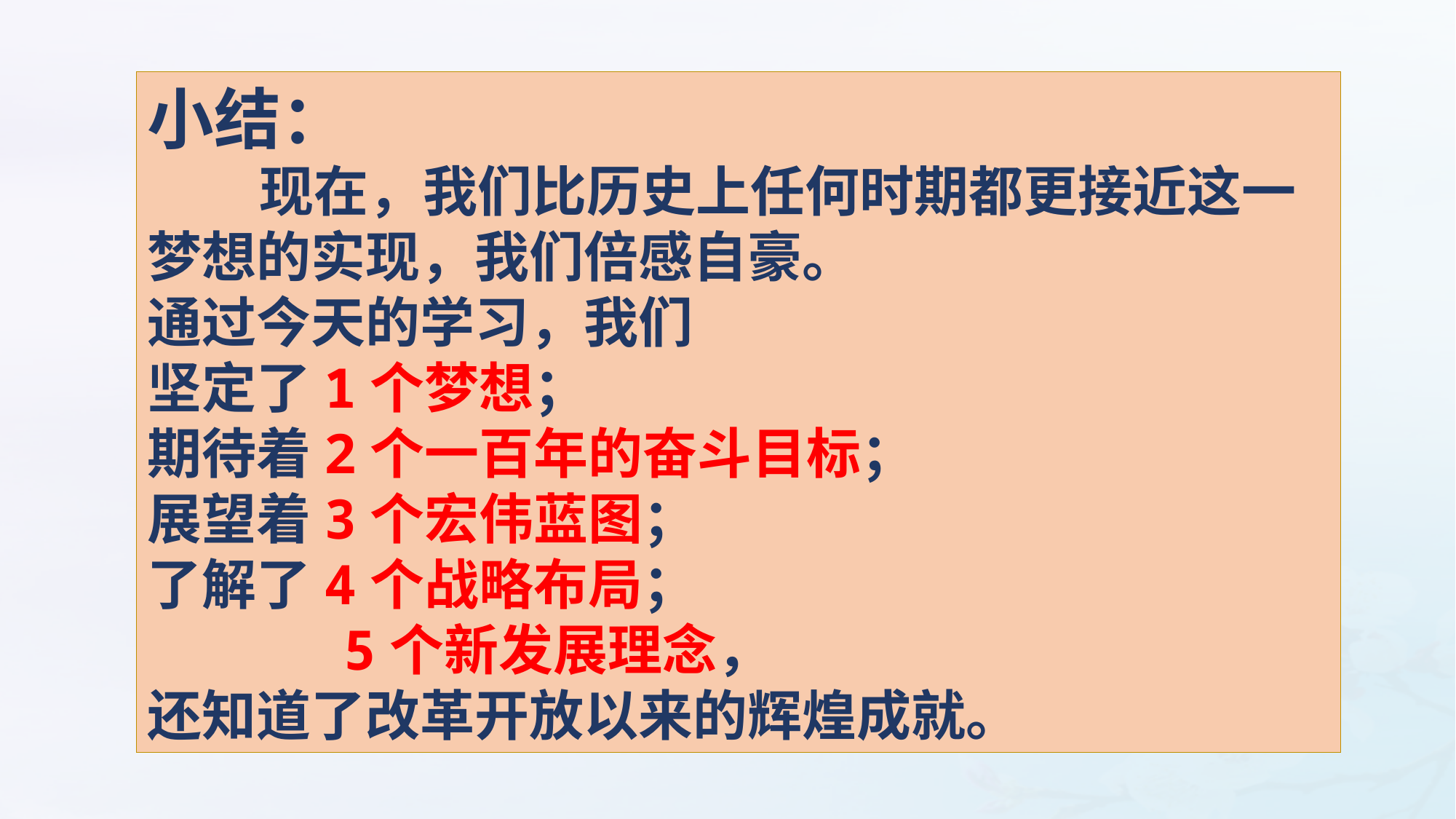

小结：
        现在，我们比历史上任何时期都更接近这一梦想的实现，我们倍感自豪。
通过今天的学习，我们
坚定了1个梦想；
期待着2个一百年的奋斗目标；
展望着3个宏伟蓝图；
了解了4个战略布局；
      5个新发展理念，
还知道了改革开放以来的辉煌成就。